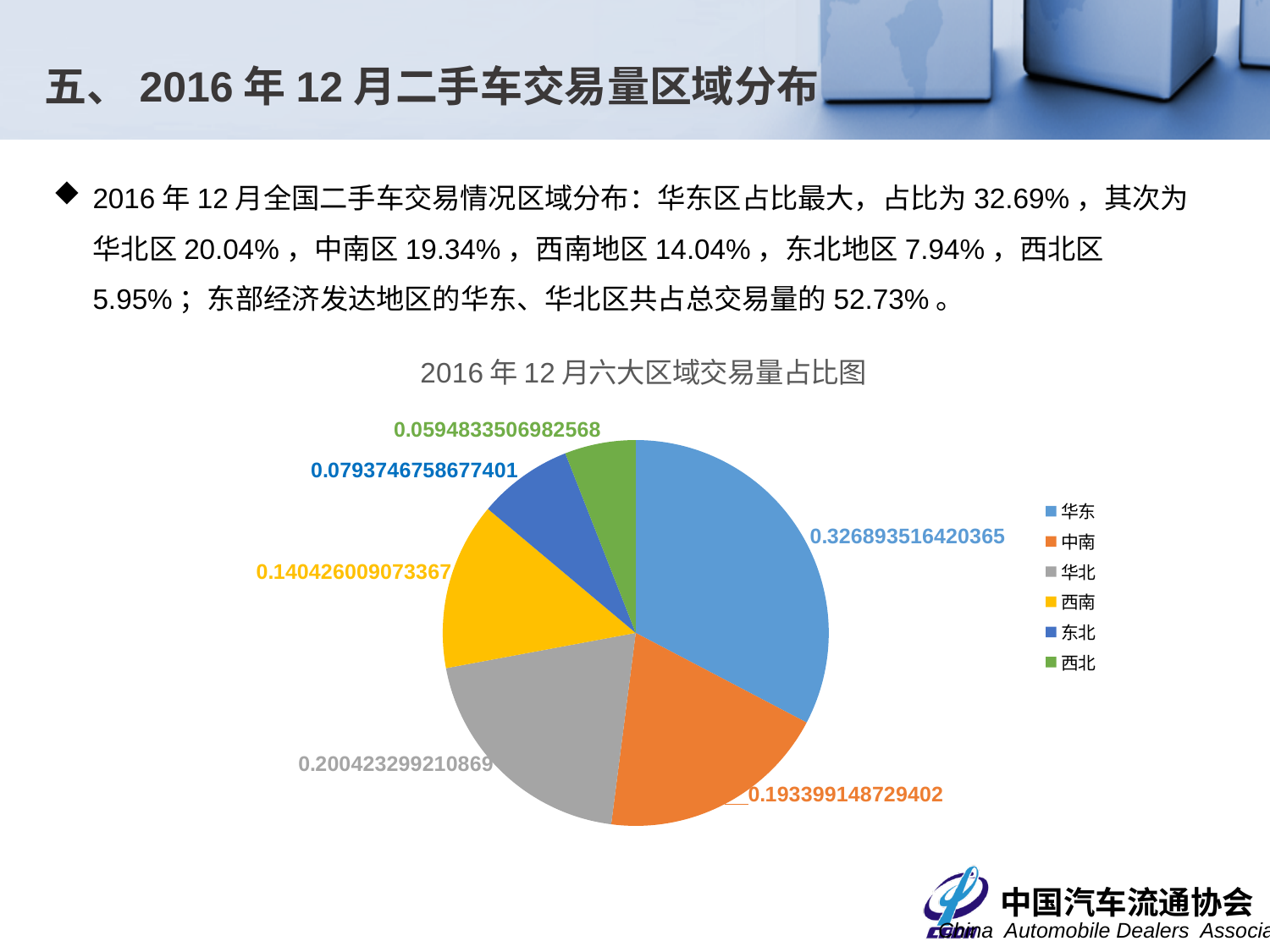

五、2016年12月二手车交易量区域分布
2016年12月全国二手车交易情况区域分布：华东区占比最大，占比为32.69%，其次为华北区20.04%，中南区19.34%，西南地区14.04%，东北地区7.94%，西北区5.95%；东部经济发达地区的华东、华北区共占总交易量的52.73%。

### Chart: 2016年12月六大区域交易量占比图

| Category | 交易占比 |
|---|---|
| 华东 | 0.326893516420365 |
| 中南 | 0.193399148729402 |
| 华北 | 0.200423299210869 |
| 西南 | 0.140426009073367 |
| 东北 | 0.0793746758677401 |
| 西北 | 0.0594833506982568 |